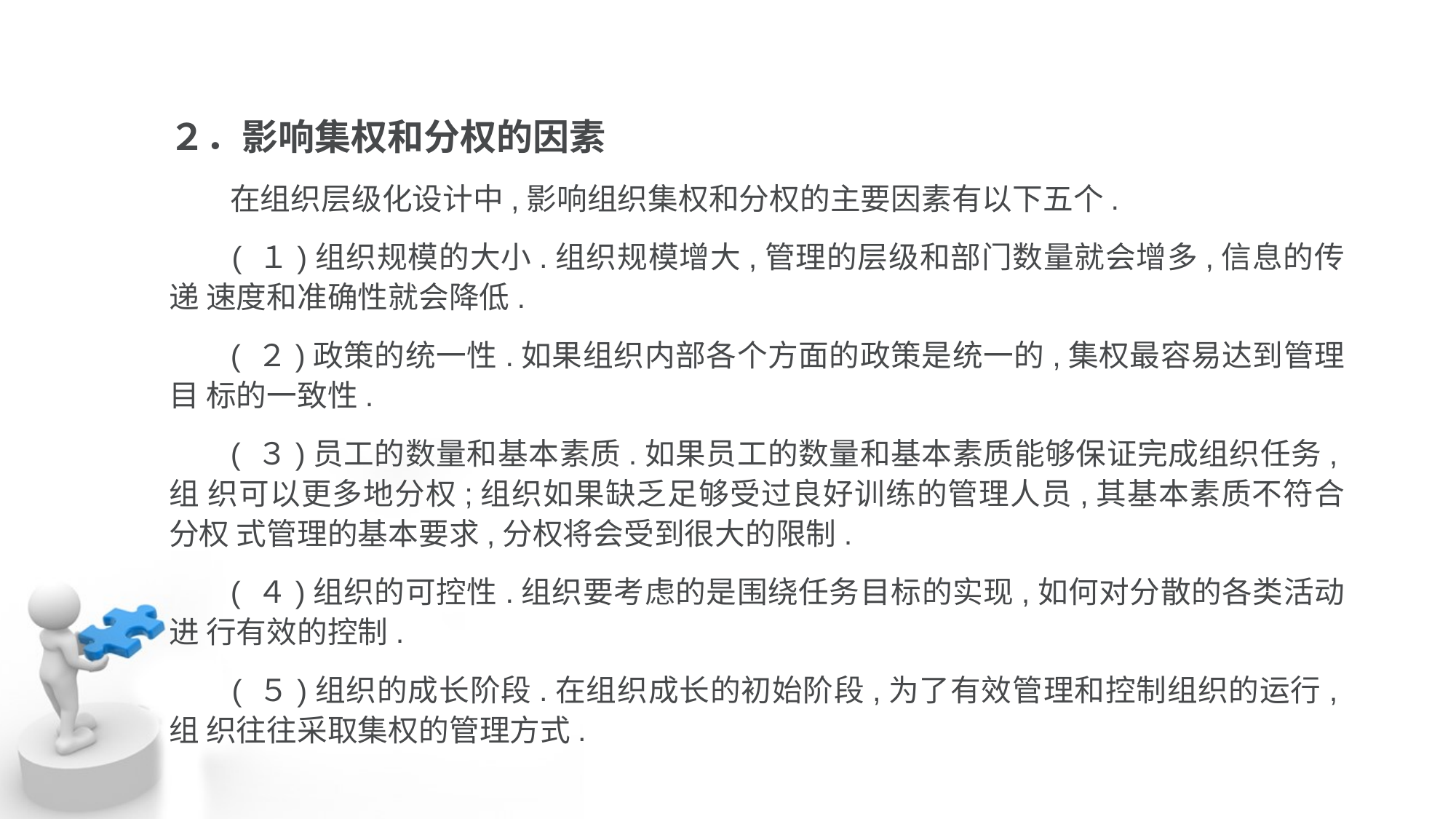

２．影响集权和分权的因素
        在组织层级化设计中,影响组织集权和分权的主要因素有以下五个.
       ( １)组织规模的大小.组织规模增大,管理的层级和部门数量就会增多,信息的传递 速度和准确性就会降低.
       ( ２)政策的统一性.如果组织内部各个方面的政策是统一的,集权最容易达到管理目 标的一致性.
       ( ３)员工的数量和基本素质.如果员工的数量和基本素质能够保证完成组织任务,组 织可以更多地分权;组织如果缺乏足够受过良好训练的管理人员,其基本素质不符合分权 式管理的基本要求,分权将会受到很大的限制.
       ( ４)组织的可控性.组织要考虑的是围绕任务目标的实现,如何对分散的各类活动进 行有效的控制.
       ( ５)组织的成长阶段.在组织成长的初始阶段,为了有效管理和控制组织的运行,组 织往往采取集权的管理方式.